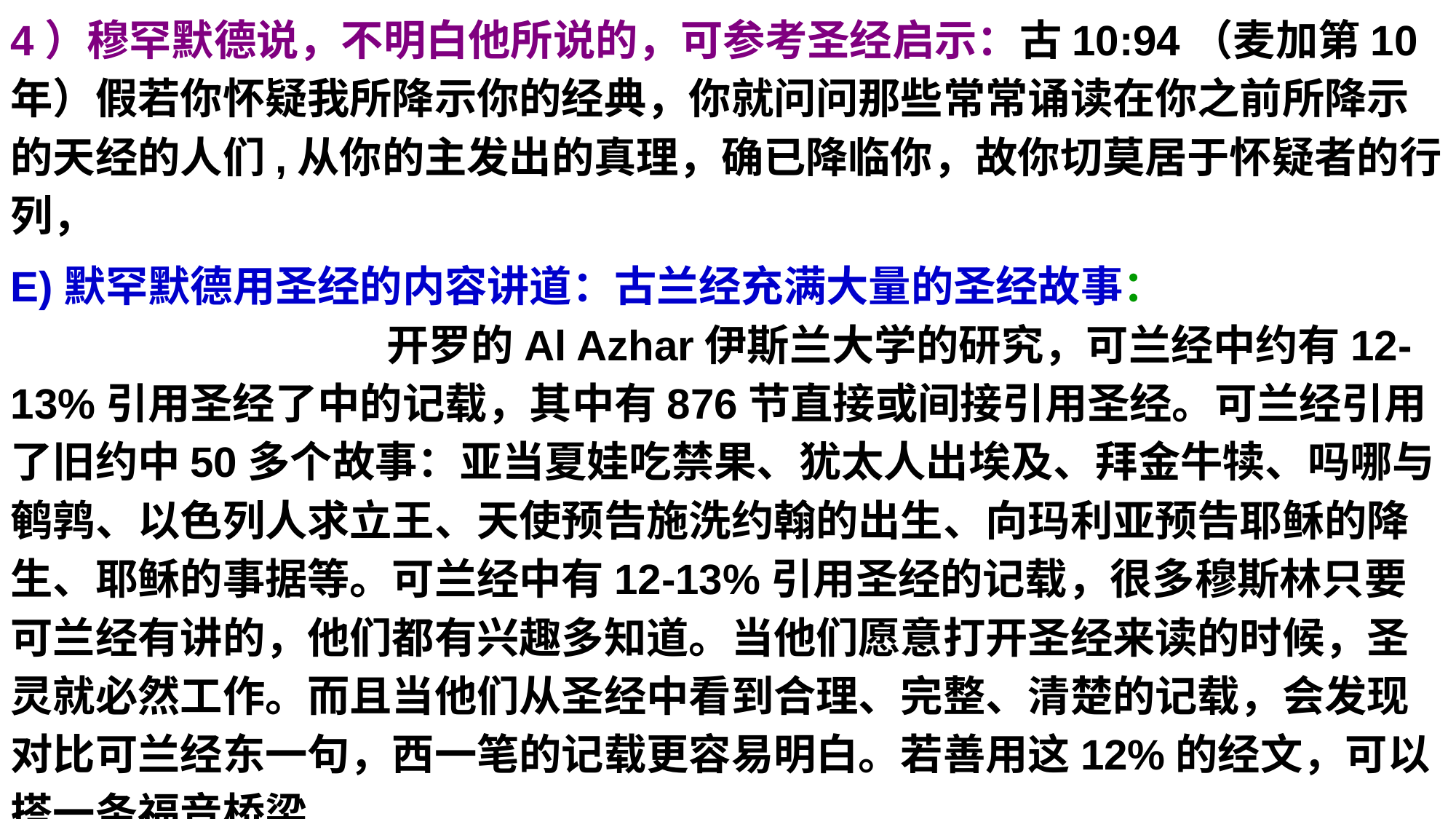

4）穆罕默德说，不明白他所说的，可参考圣经启示：古10:94（麦加第10年）假若你怀疑我所降示你的经典，你就问问那些常常诵读在你之前所降示的天经的人们,从你的主发出的真理，确已降临你，故你切莫居于怀疑者的行列，
E)默罕默德用圣经的内容讲道：古兰经充满大量的圣经故事：                                                                    开罗的Al Azhar伊斯兰大学的研究，可兰经中约有12-13%引用圣经了中的记载，其中有876节直接或间接引用圣经。可兰经引用了旧约中50多个故事：亚当夏娃吃禁果、犹太人出埃及、拜金牛犊、吗哪与鹌鹑、以色列人求立王、天使预告施洗约翰的出生、向玛利亚预告耶稣的降生、耶稣的事据等。可兰经中有12-13%引用圣经的记载，很多穆斯林只要可兰经有讲的，他们都有兴趣多知道。当他们愿意打开圣经来读的时候，圣灵就必然工作。而且当他们从圣经中看到合理、完整、清楚的记载，会发现对比可兰经东一句，西一笔的记载更容易明白。若善用这12%的经文，可以搭一条福音桥梁.